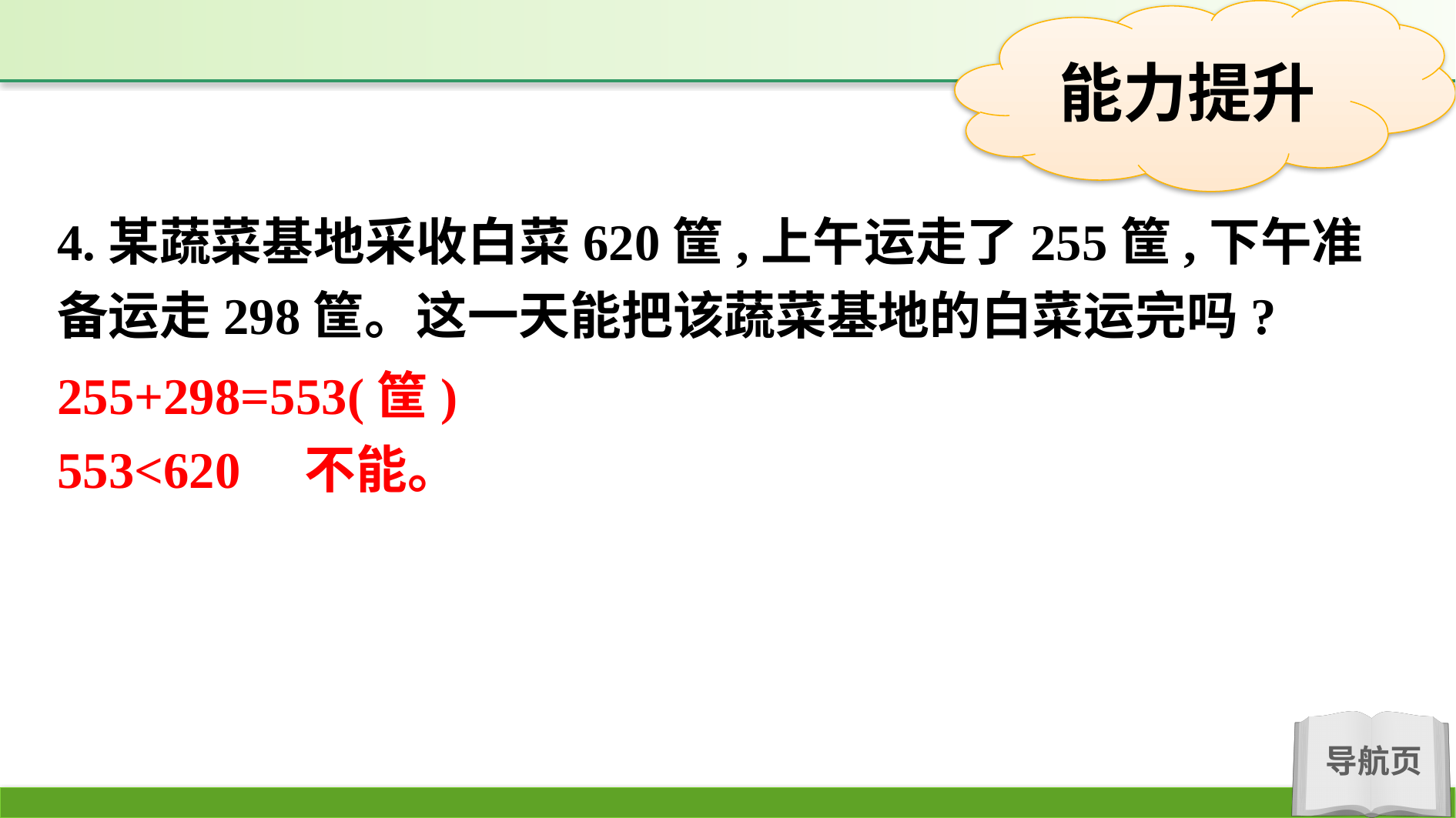

4.某蔬菜基地采收白菜620筐,上午运走了255筐,下午准备运走298筐。这一天能把该蔬菜基地的白菜运完吗?
255+298=553(筐)
553<620　不能。